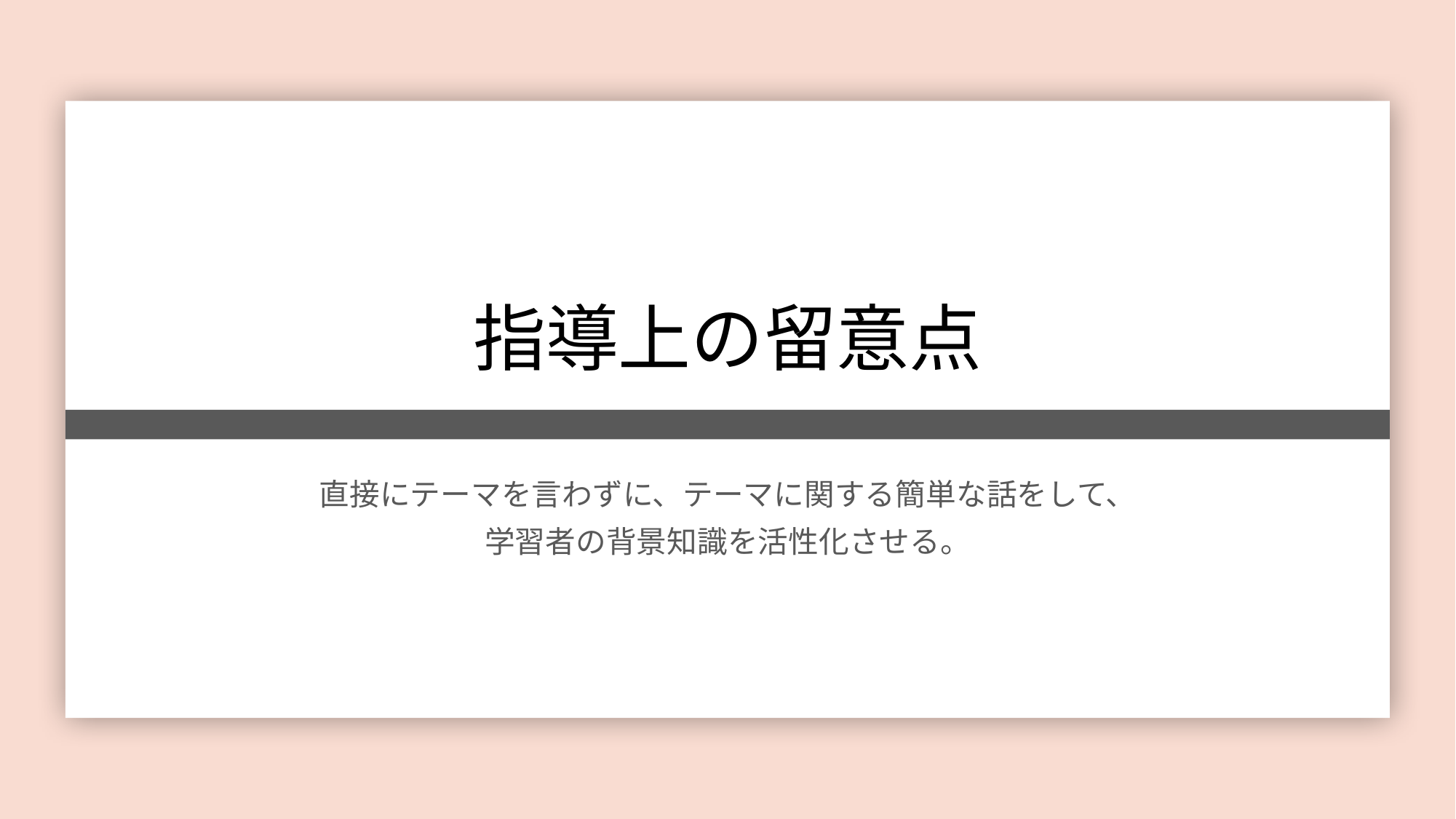

直接にテーマを言わずに、テーマに関する簡単な話をして、
学習者の背景知識を活性化させる。

指導上の留意点